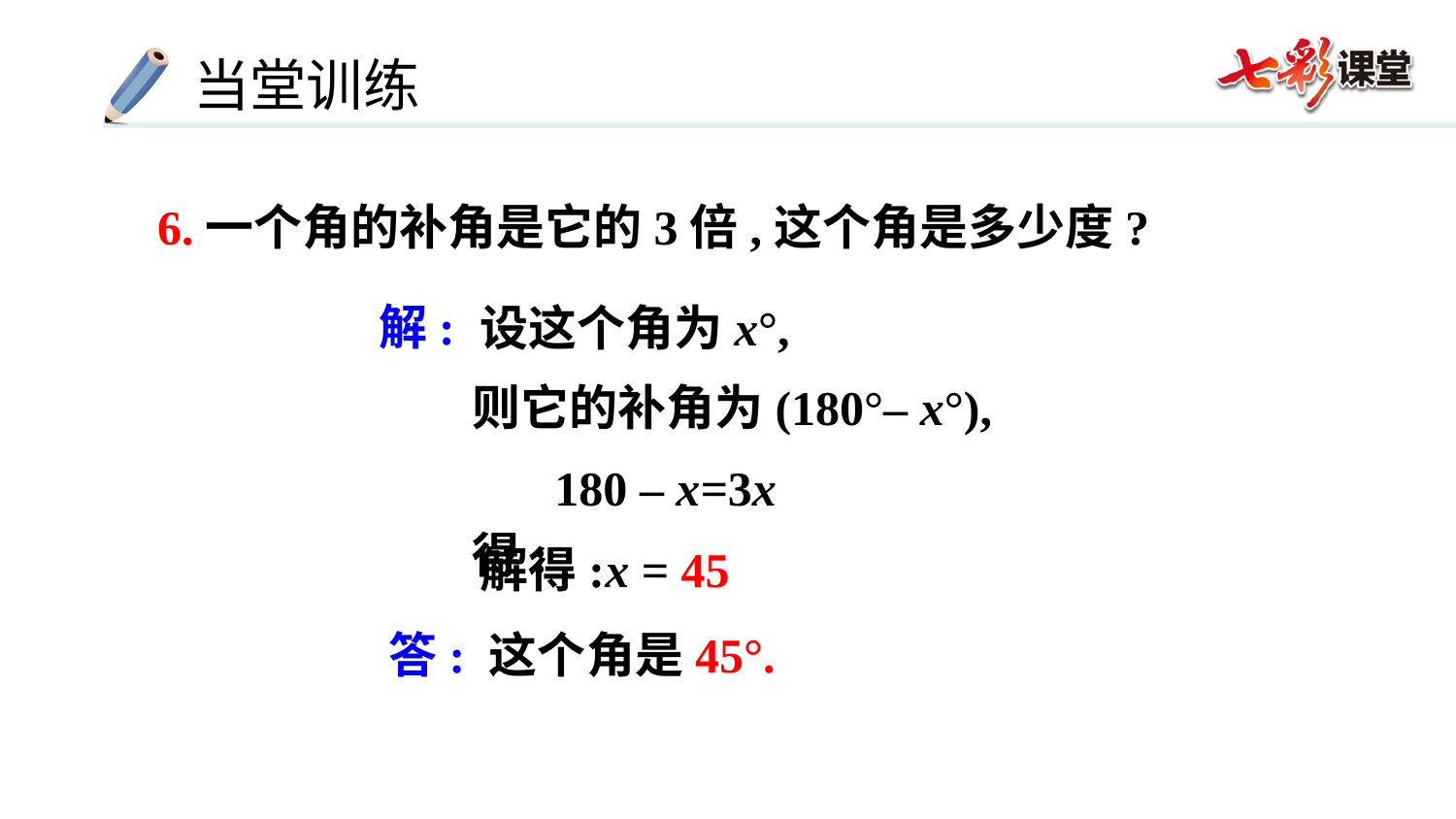

6.一个角的补角是它的3倍,这个角是多少度?
解:
   设这个角为x°,
          则它的补角为(180°– x°),
           得:
180 – x=3x
解得:x = 45
答: 这个角是45°.